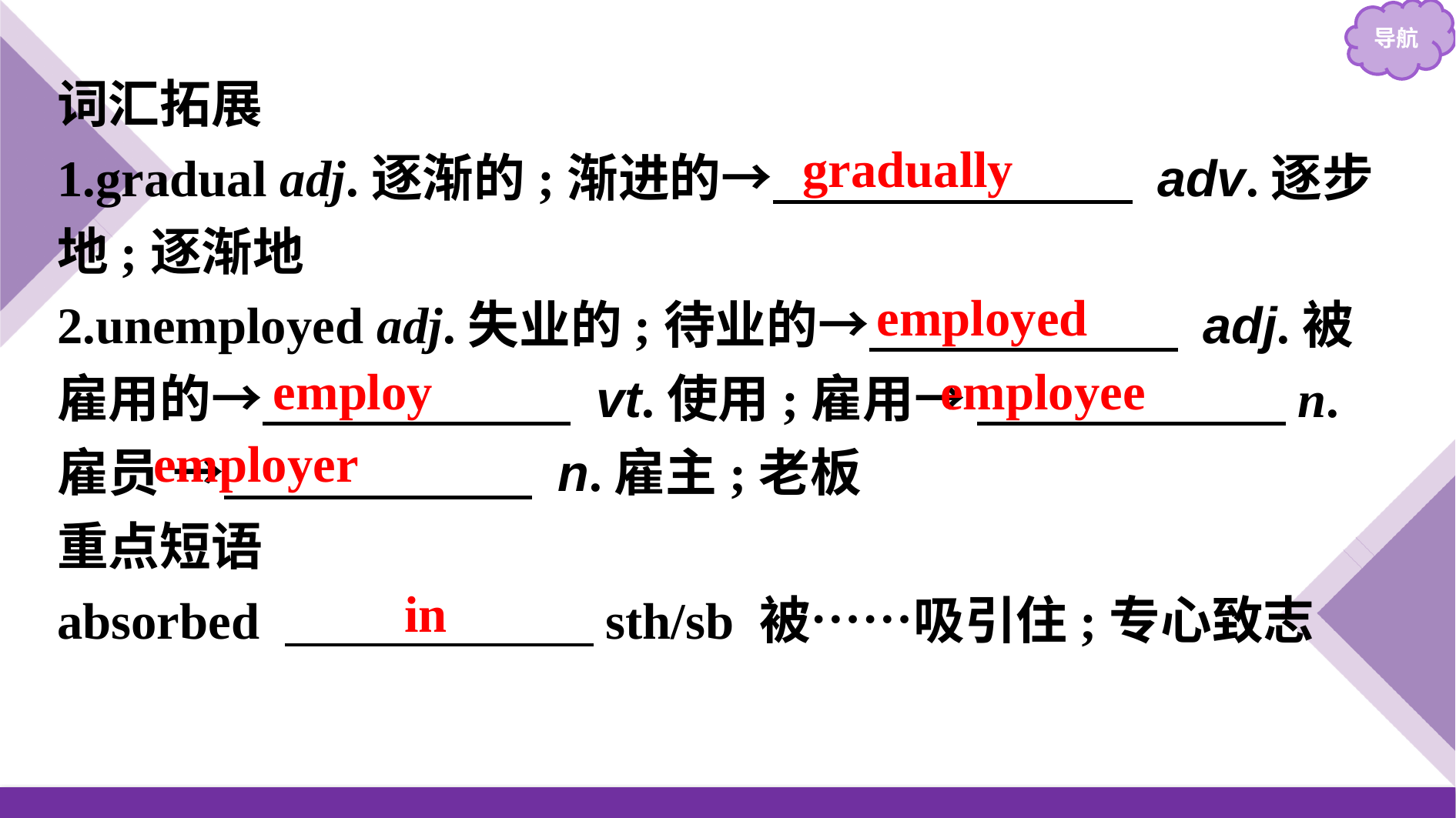

词汇拓展
1.gradual adj.逐渐的;渐进的→　　　　　　　 adv.逐步地;逐渐地
2.unemployed adj.失业的;待业的→　　　　　　 adj.被雇用的→　　　　　　 vt.使用;雇用→ 　　　　　　n.雇员 →　　　　　　 n.雇主;老板
重点短语
absorbed 　　　　　　sth/sb 被……吸引住;专心致志
gradually
employed
employee
employ
employer
in